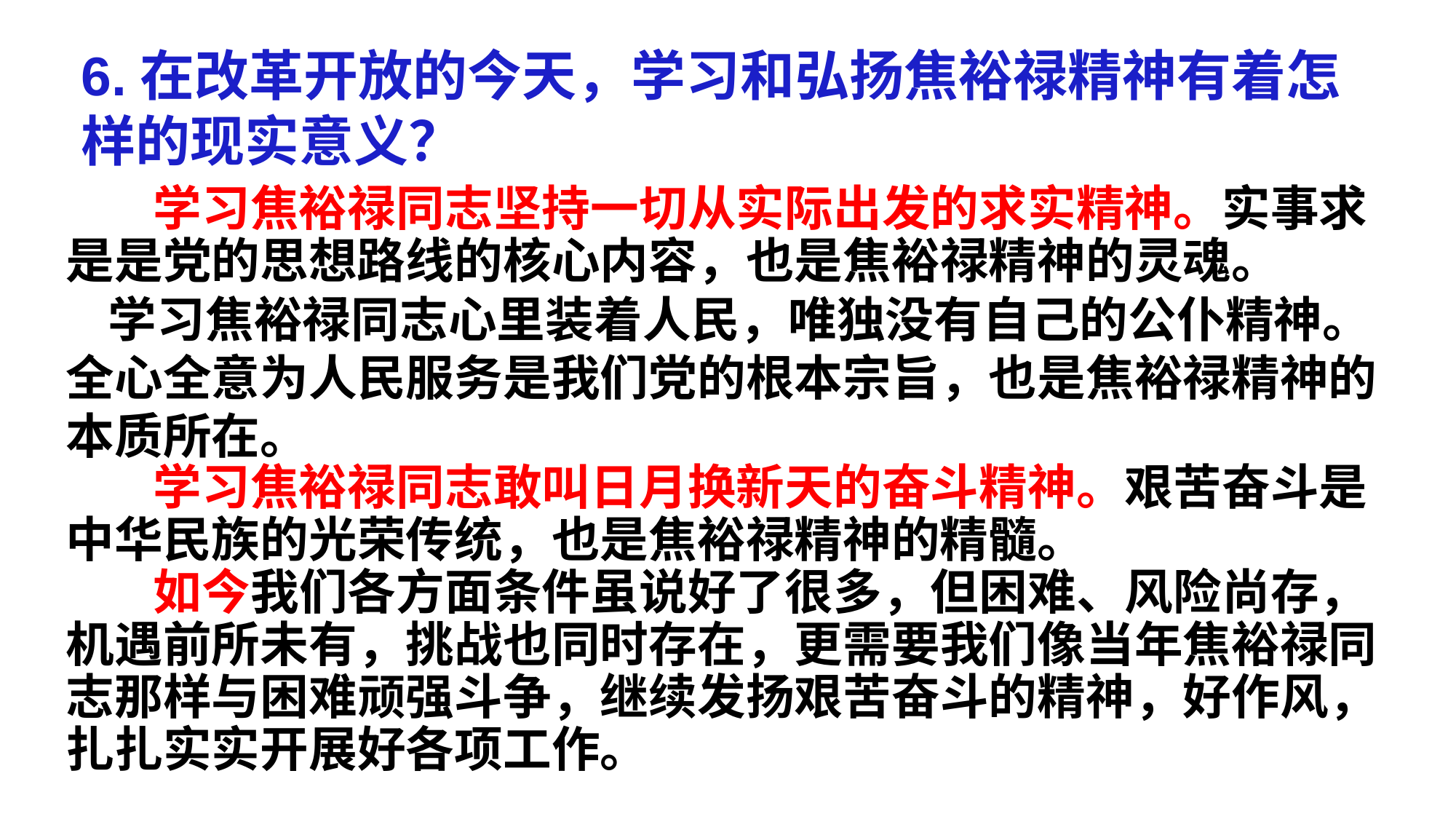

6.在改革开放的今天，学习和弘扬焦裕禄精神有着怎样的现实意义？
   学习焦裕禄同志坚持一切从实际出发的求实精神。实事求是是党的思想路线的核心内容，也是焦裕禄精神的灵魂。
学习焦裕禄同志心里装着人民，唯独没有自己的公仆精神。全心全意为人民服务是我们党的根本宗旨，也是焦裕禄精神的本质所在。
   学习焦裕禄同志敢叫日月换新天的奋斗精神。艰苦奋斗是中华民族的光荣传统，也是焦裕禄精神的精髓。
   如今我们各方面条件虽说好了很多，但困难、风险尚存，机遇前所未有，挑战也同时存在，更需要我们像当年焦裕禄同志那样与困难顽强斗争，继续发扬艰苦奋斗的精神，好作风，扎扎实实开展好各项工作。